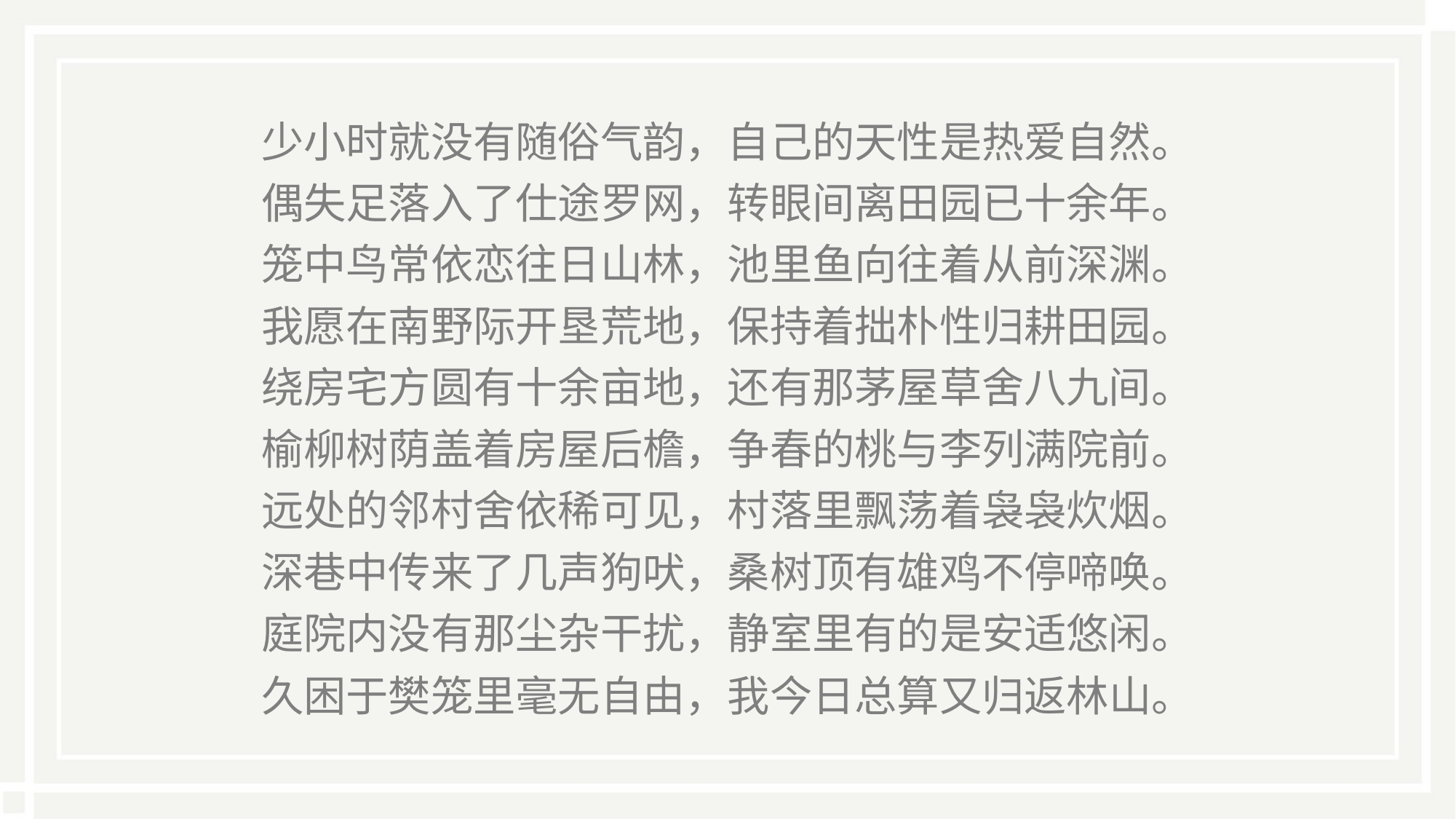

少小时就没有随俗气韵，自己的天性是热爱自然。
偶失足落入了仕途罗网，转眼间离田园已十余年。
笼中鸟常依恋往日山林，池里鱼向往着从前深渊。
我愿在南野际开垦荒地，保持着拙朴性归耕田园。
绕房宅方圆有十余亩地，还有那茅屋草舍八九间。
榆柳树荫盖着房屋后檐，争春的桃与李列满院前。
远处的邻村舍依稀可见，村落里飘荡着袅袅炊烟。
深巷中传来了几声狗吠，桑树顶有雄鸡不停啼唤。
庭院内没有那尘杂干扰，静室里有的是安适悠闲。
久困于樊笼里毫无自由，我今日总算又归返林山。